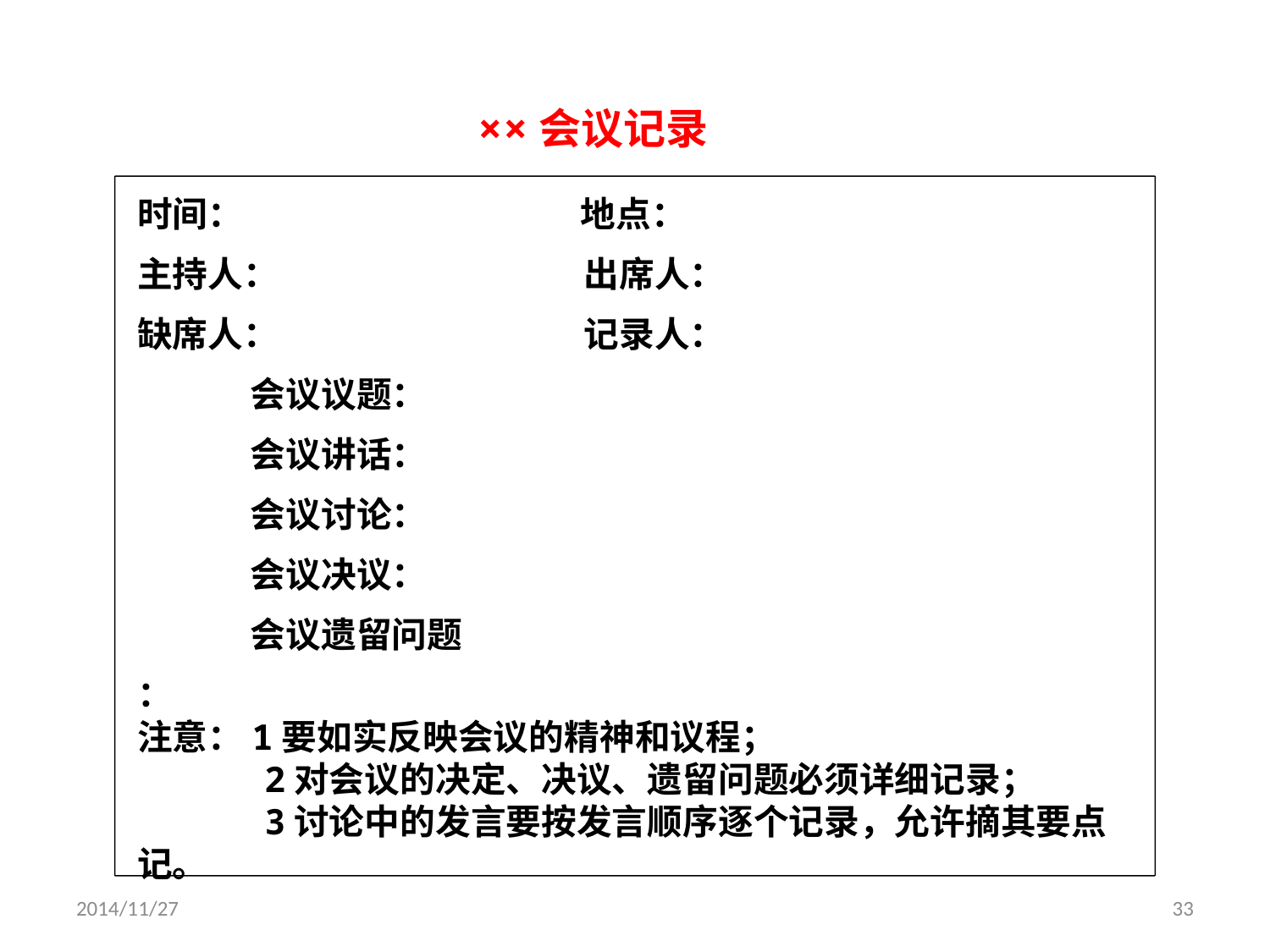

××会议记录

时间：                                          地点：
主持人：                                      出席人：
缺席人：                                      记录人：
             会议议题：
             会议讲话：
             会议讨论：
             会议决议：
             会议遗留问题
：
注意：1要如实反映会议的精神和议程；
      2对会议的决定、决议、遗留问题必须详细记录；
      3讨论中的发言要按发言顺序逐个记录，允许摘其要点记。

2014/11/27
33